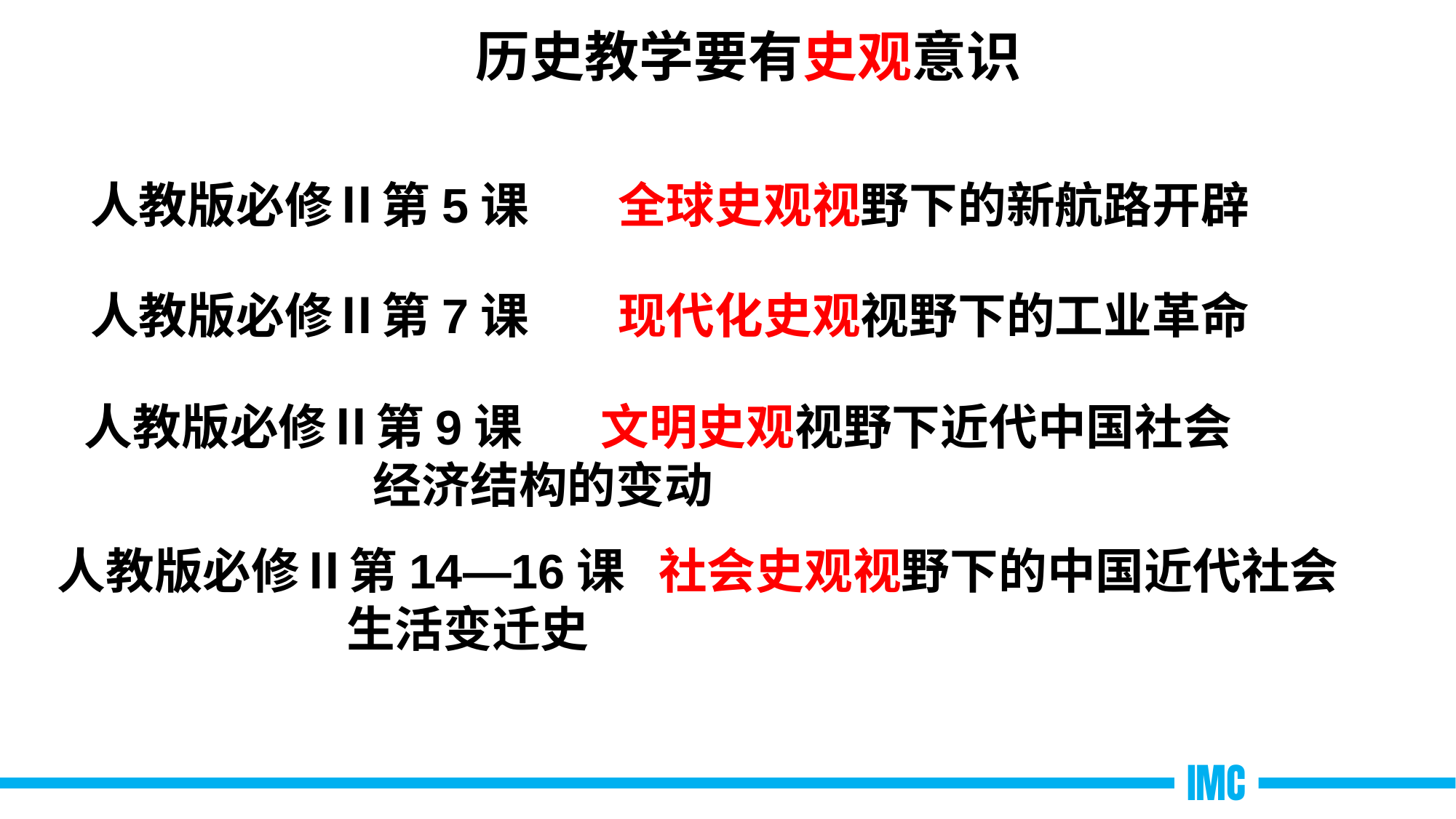

历史教学要有史观意识
人教版必修Ⅱ第5课        全球史观视野下的新航路开辟
人教版必修Ⅱ第7课        现代化史观视野下的工业革命
人教版必修Ⅱ第9课       文明史观视野下近代中国社会
                         经济结构的变动

人教版必修Ⅱ第14—16课   社会史观视野下的中国近代社会
                         生活变迁史